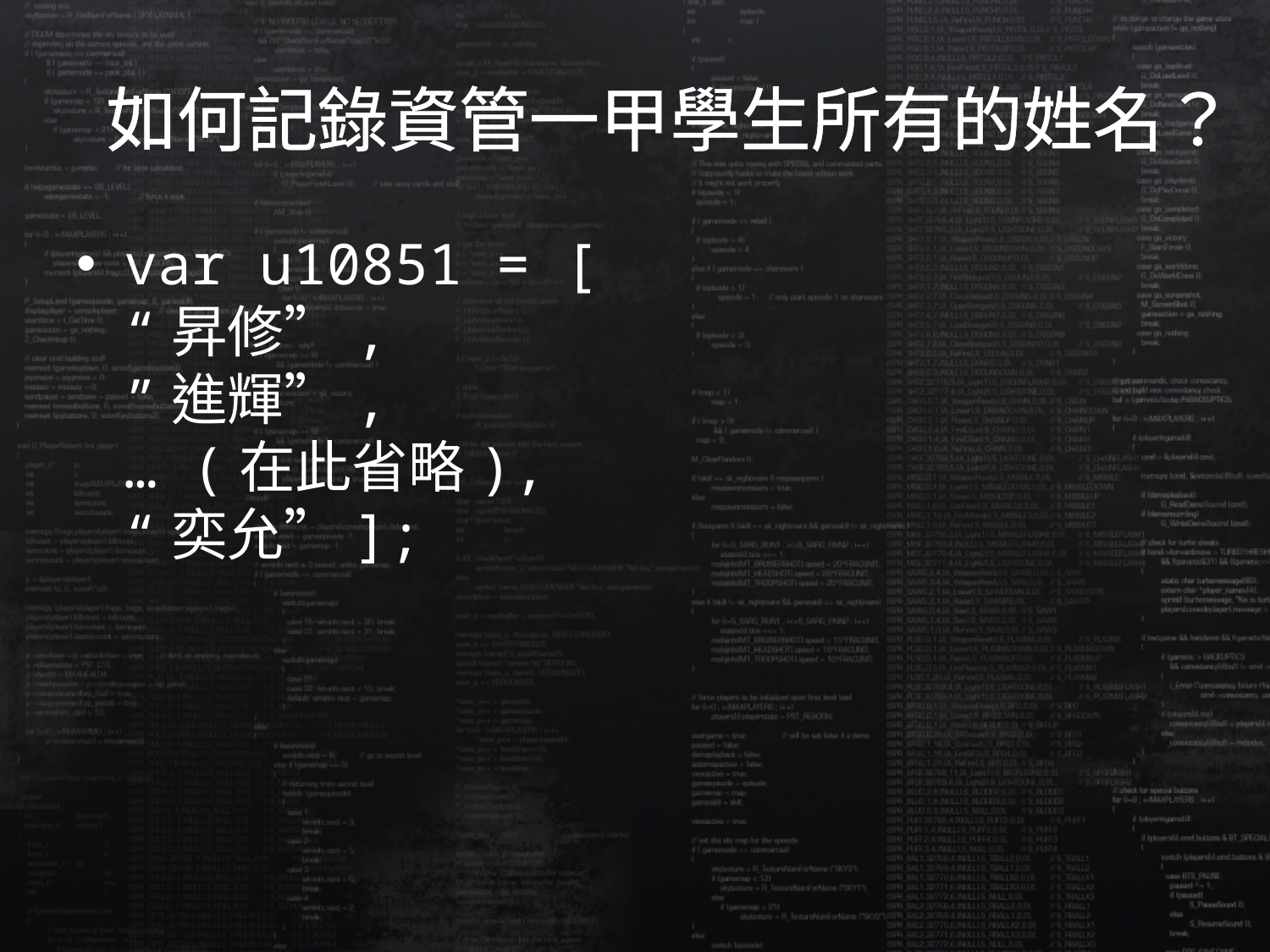

# 如何記錄資管一甲學生所有的姓名？
var u10851 = [
“昇修”,
”進輝”,
… (在此省略),
“奕允”];